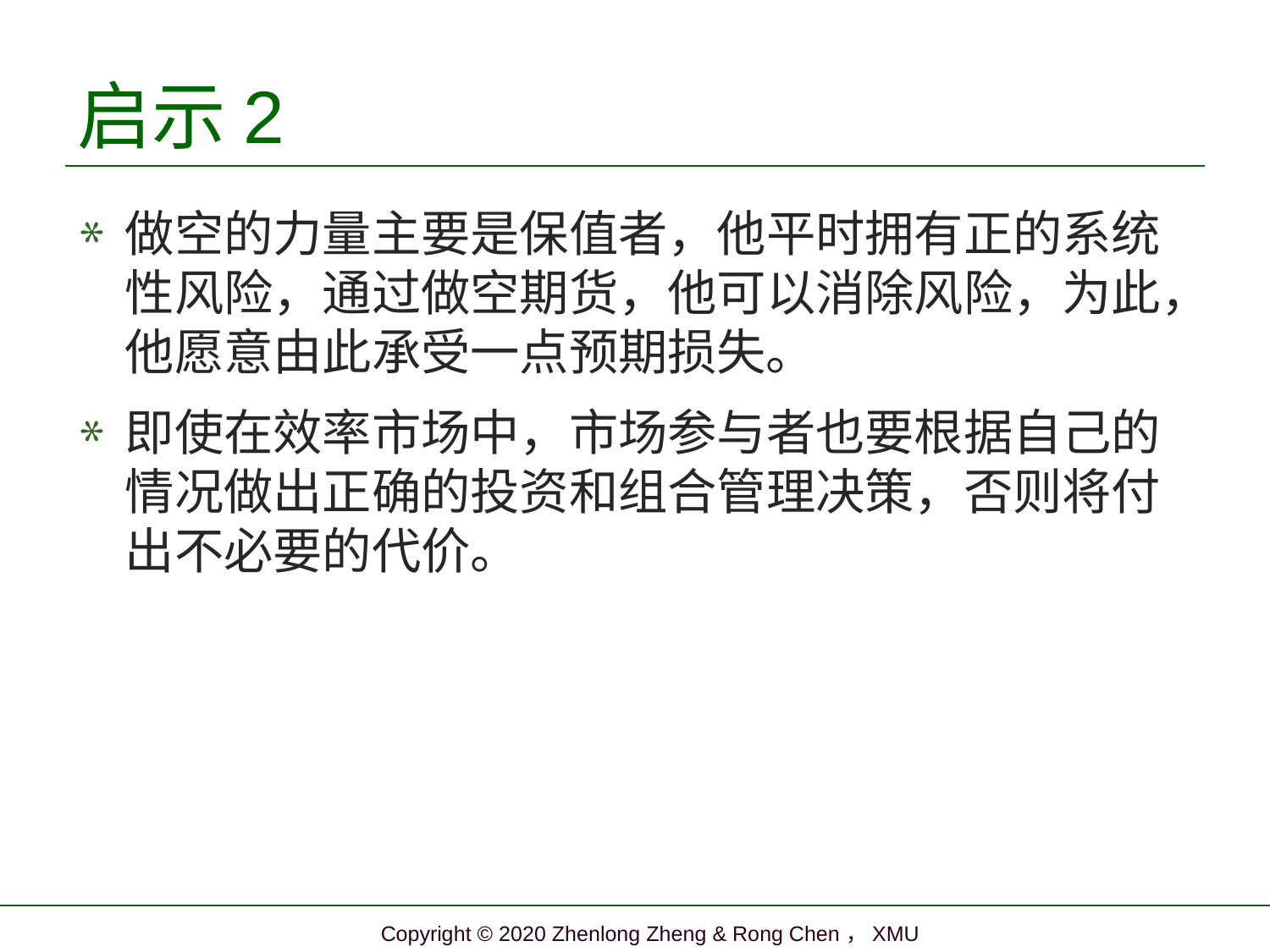

# 启示2
做空的力量主要是保值者，他平时拥有正的系统性风险，通过做空期货，他可以消除风险，为此，他愿意由此承受一点预期损失。
即使在效率市场中，市场参与者也要根据自己的情况做出正确的投资和组合管理决策，否则将付出不必要的代价。